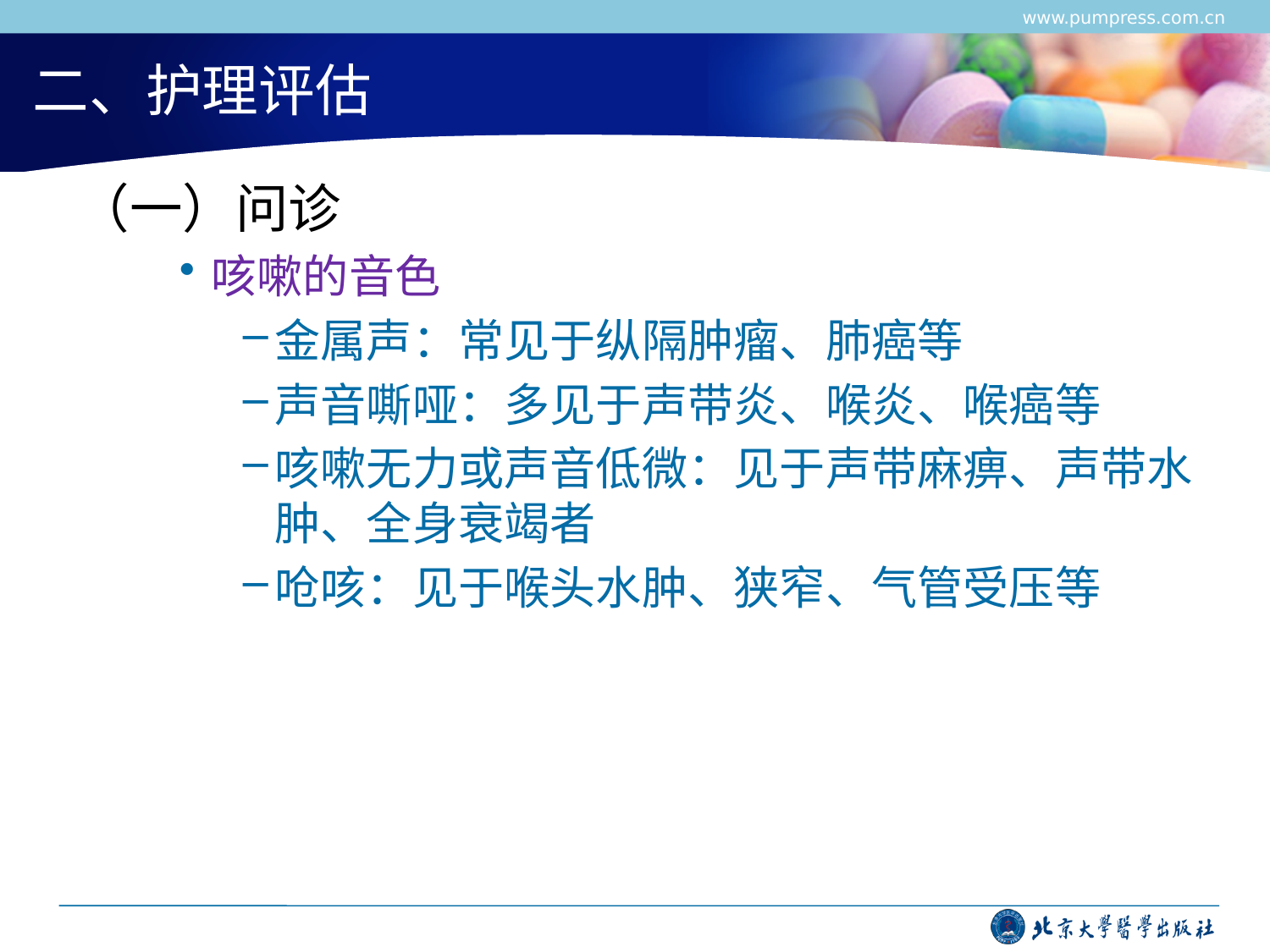

www.pumpress.com.cn
# 二、护理评估
 （一）问诊
咳嗽的音色
金属声：常见于纵隔肿瘤、肺癌等
声音嘶哑：多见于声带炎、喉炎、喉癌等
咳嗽无力或声音低微：见于声带麻痹、声带水肿、全身衰竭者
呛咳：见于喉头水肿、狭窄、气管受压等